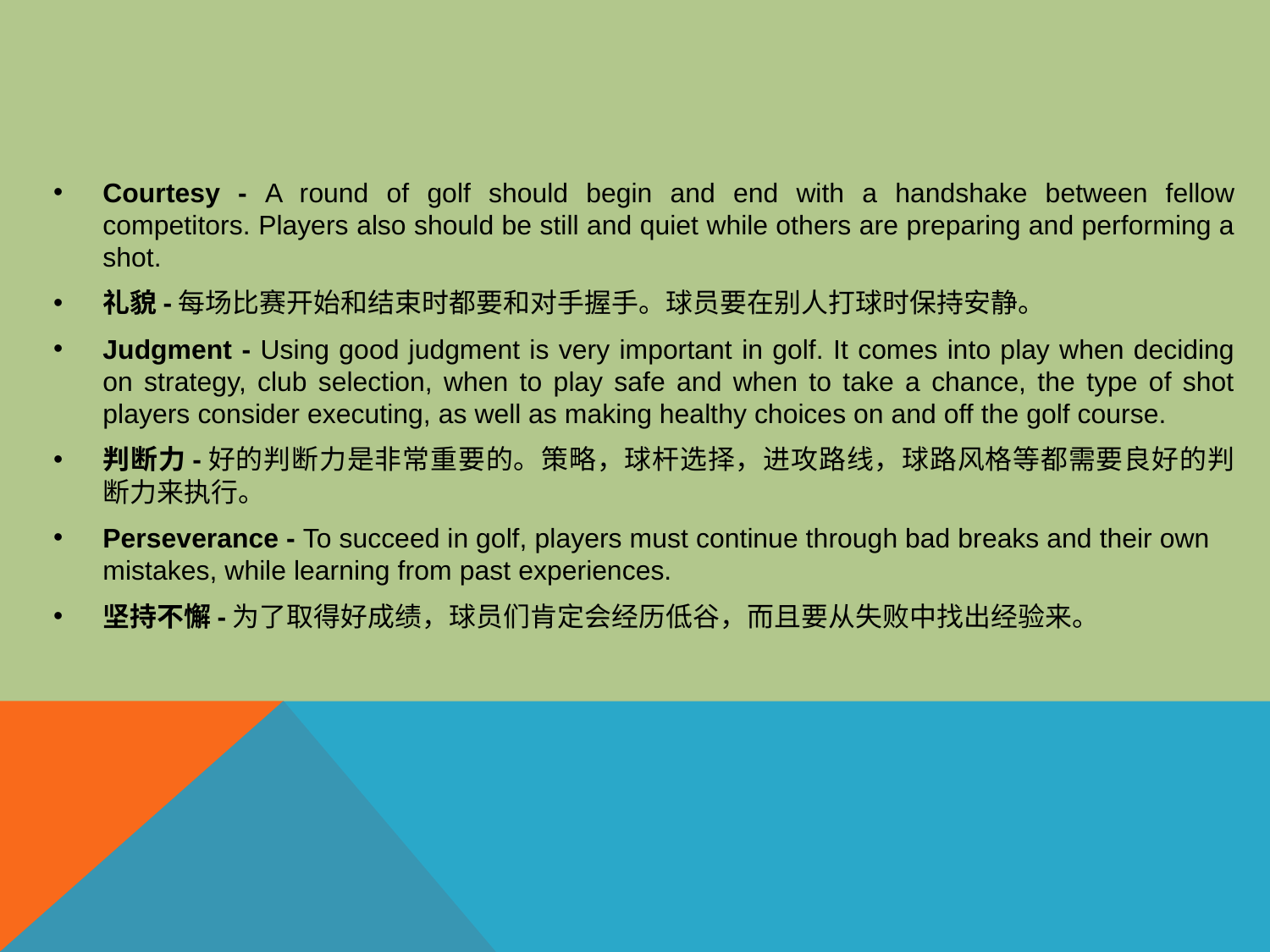

Courtesy - A round of golf should begin and end with a handshake between fellow competitors. Players also should be still and quiet while others are preparing and performing a shot.
礼貌-每场比赛开始和结束时都要和对手握手。球员要在别人打球时保持安静。
Judgment - Using good judgment is very important in golf. It comes into play when deciding on strategy, club selection, when to play safe and when to take a chance, the type of shot players consider executing, as well as making healthy choices on and off the golf course.
判断力-好的判断力是非常重要的。策略，球杆选择，进攻路线，球路风格等都需要良好的判断力来执行。
Perseverance - To succeed in golf, players must continue through bad breaks and their own mistakes, while learning from past experiences.
坚持不懈-为了取得好成绩，球员们肯定会经历低谷，而且要从失败中找出经验来。